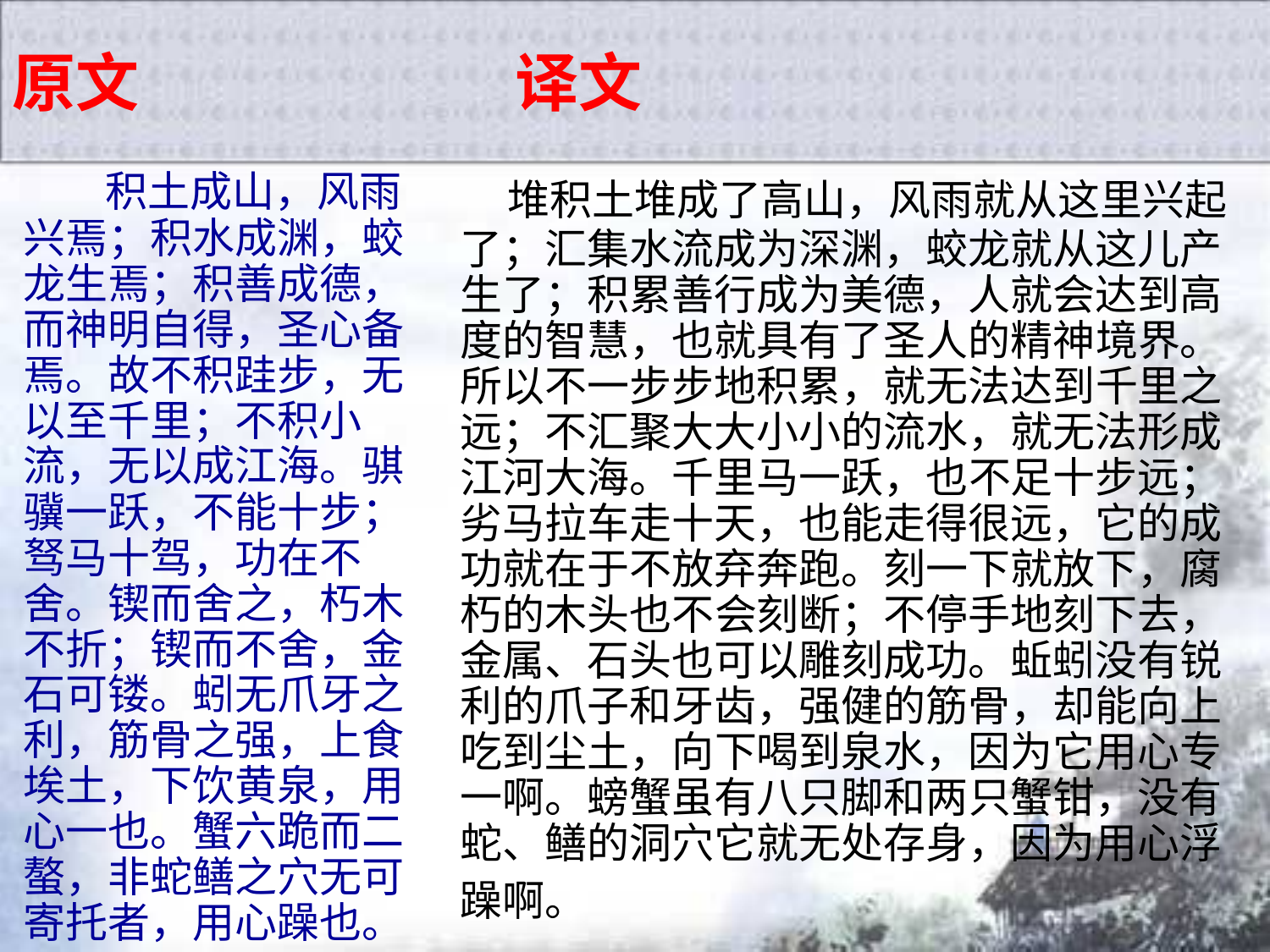

原文
译文
       积土成山，风雨兴焉；积水成渊，蛟龙生焉；积善成德，而神明自得，圣心备焉。故不积跬步，无以至千里；不积小流，无以成江海。骐骥一跃，不能十步；驽马十驾，功在不舍。锲而舍之，朽木不折；锲而不舍，金石可镂。蚓无爪牙之利，筋骨之强，上食埃土，下饮黄泉，用心一也。蟹六跪而二螯，非蛇鳝之穴无可寄托者，用心躁也。
   堆积土堆成了高山，风雨就从这里兴起了；汇集水流成为深渊，蛟龙就从这儿产生了；积累善行成为美德，人就会达到高度的智慧，也就具有了圣人的精神境界。所以不一步步地积累，就无法达到千里之远；不汇聚大大小小的流水，就无法形成江河大海。千里马一跃，也不足十步远；劣马拉车走十天，也能走得很远，它的成功就在于不放弃奔跑。刻一下就放下，腐朽的木头也不会刻断；不停手地刻下去，金属、石头也可以雕刻成功。蚯蚓没有锐利的爪子和牙齿，强健的筋骨，却能向上吃到尘土，向下喝到泉水，因为它用心专一啊。螃蟹虽有八只脚和两只蟹钳，没有蛇、鳝的洞穴它就无处存身，因为用心浮躁啊。